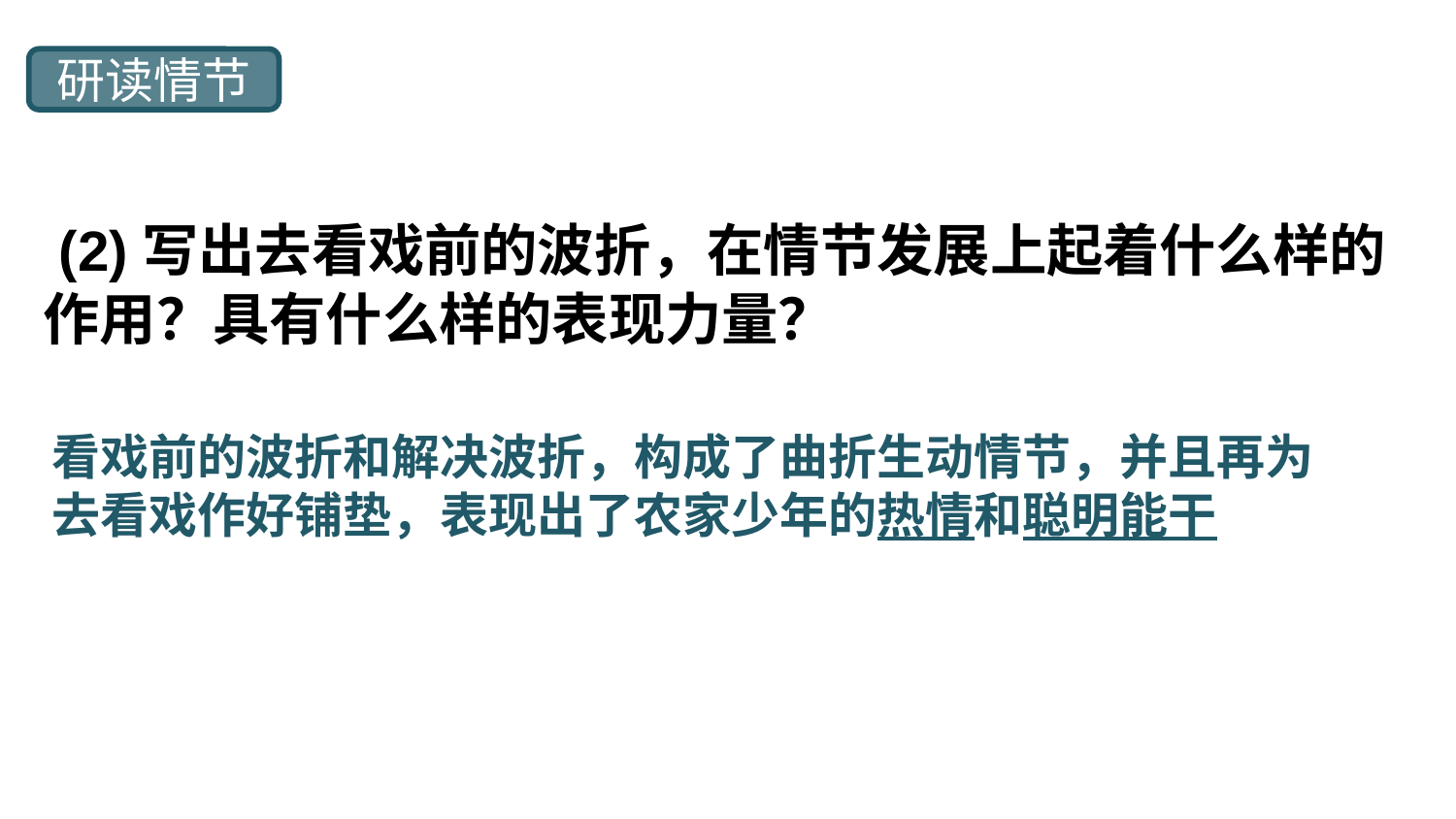

研读情节
 (2)写出去看戏前的波折，在情节发展上起着什么样的作用？具有什么样的表现力量？
看戏前的波折和解决波折，构成了曲折生动情节，并且再为去看戏作好铺垫，表现出了农家少年的热情和聪明能干